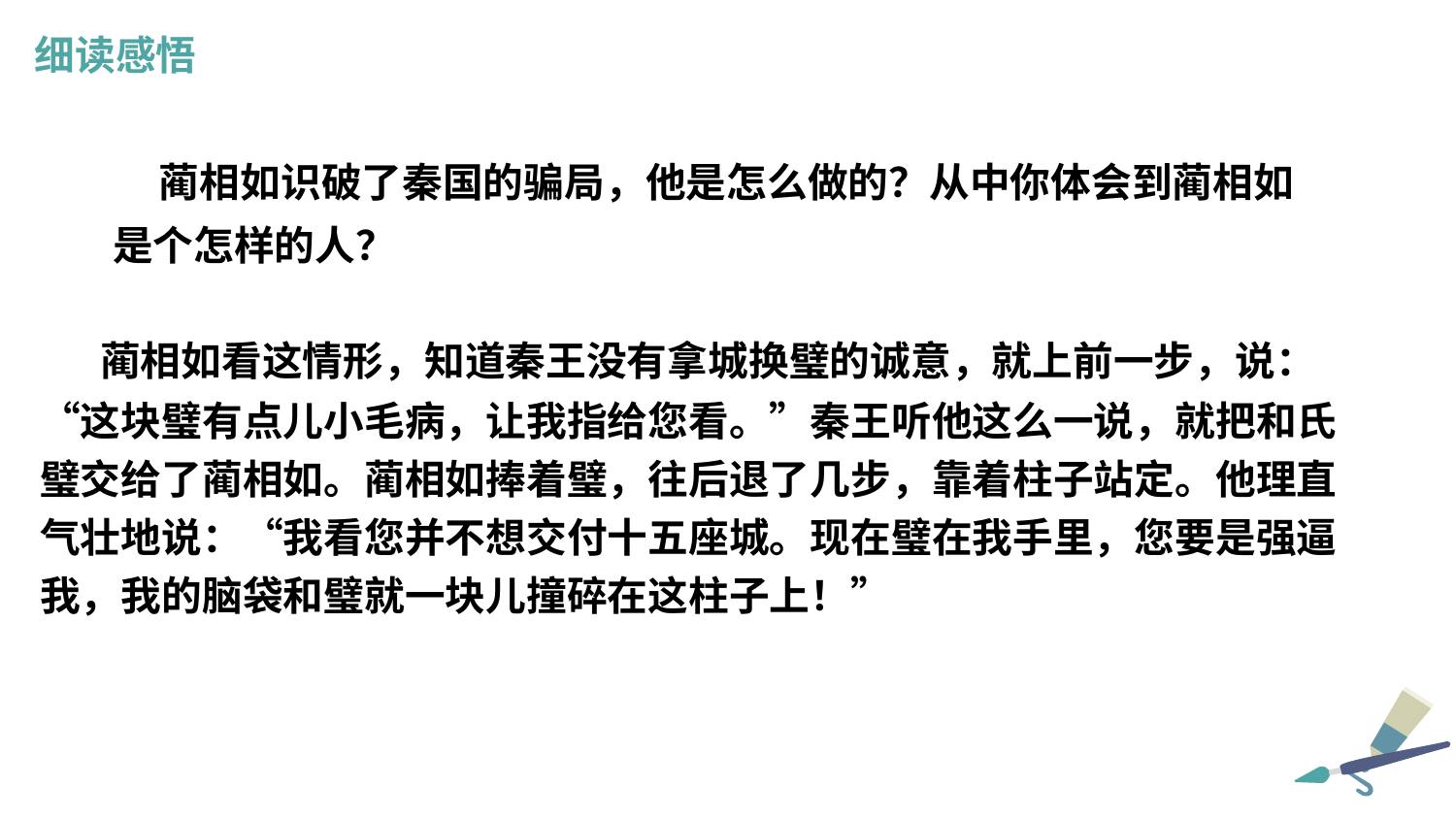

细读感悟
    蔺相如识破了秦国的骗局，他是怎么做的？从中你体会到蔺相如是个怎样的人？
    蔺相如看这情形，知道秦王没有拿城换璧的诚意，就上前一步，说：“这块璧有点儿小毛病，让我指给您看。”秦王听他这么一说，就把和氏璧交给了蔺相如。蔺相如捧着璧，往后退了几步，靠着柱子站定。他理直气壮地说：“我看您并不想交付十五座城。现在璧在我手里，您要是强逼我，我的脑袋和璧就一块儿撞碎在这柱子上！”